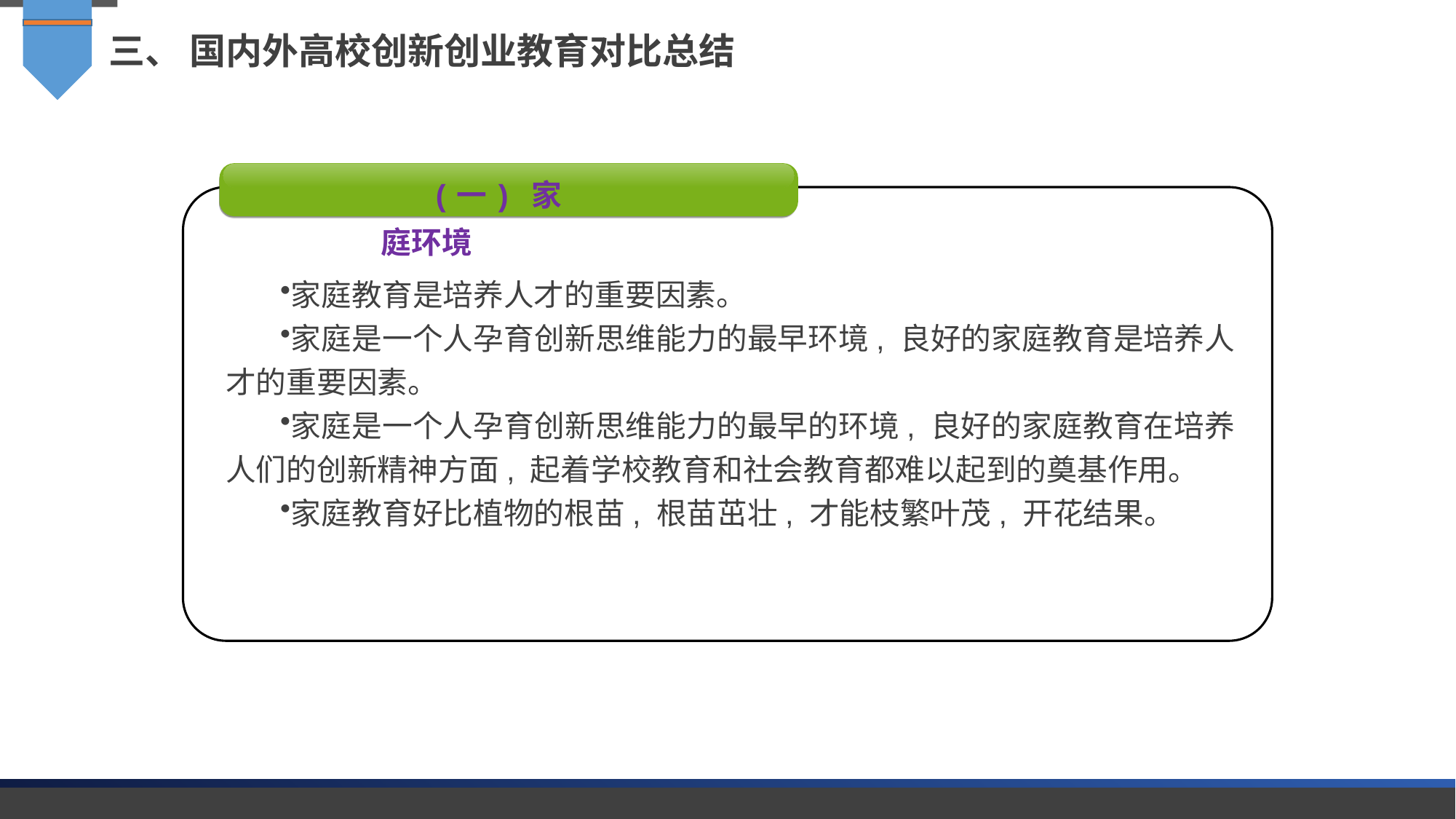

三、 国内外高校创新创业教育对比总结
(一) 家庭环境

家庭教育是培养人才的重要因素。
家庭是一个人孕育创新思维能力的最早环境, 良好的家庭教育是培养人才的重要因素。
家庭是一个人孕育创新思维能力的最早的环境, 良好的家庭教育在培养人们的创新精神方面, 起着学校教育和社会教育都难以起到的奠基作用。
家庭教育好比植物的根苗, 根苗茁壮, 才能枝繁叶茂, 开花结果。